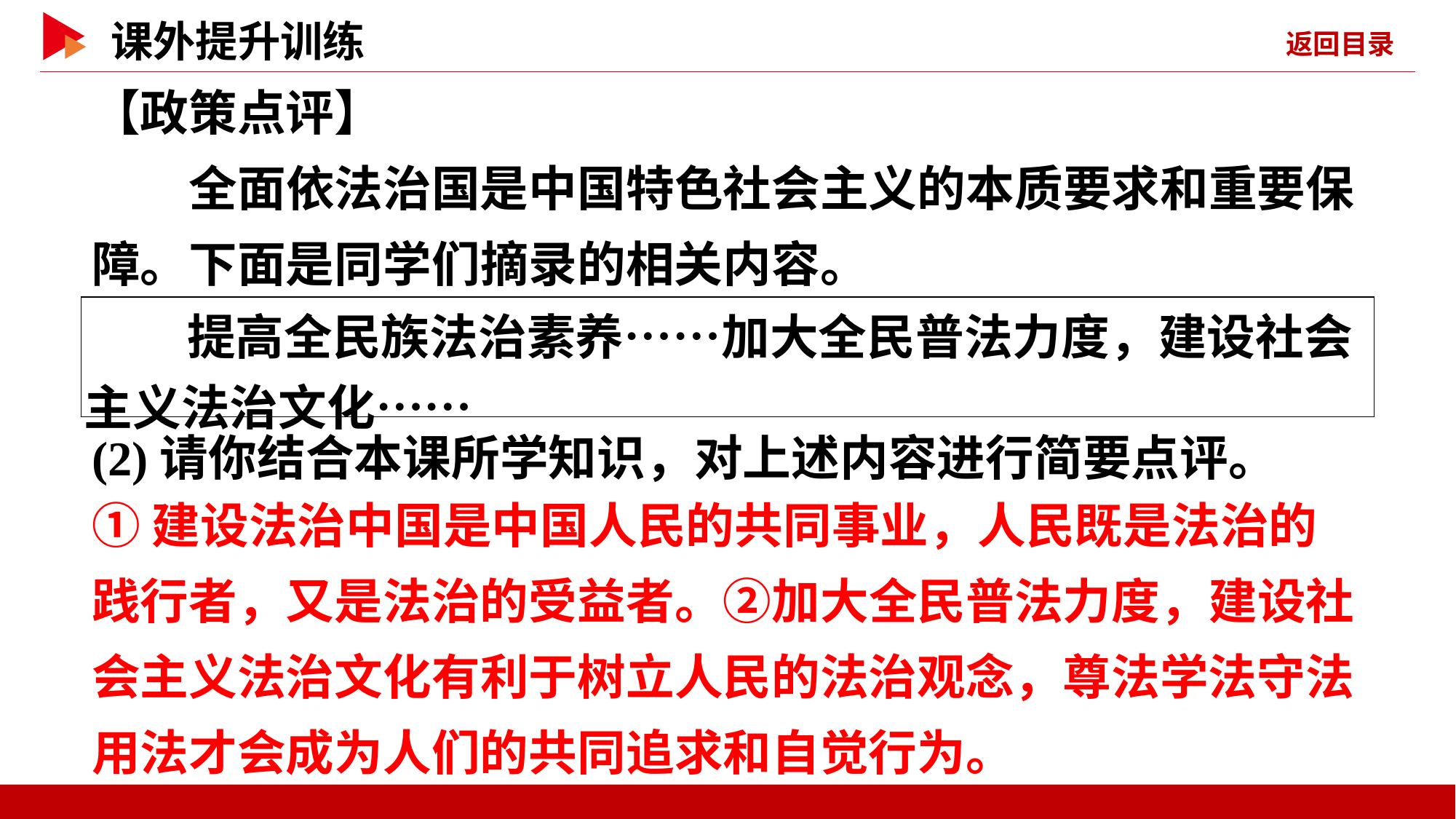

【政策点评】
　　全面依法治国是中国特色社会主义的本质要求和重要保障。下面是同学们摘录的相关内容。
| 提高全民族法治素养……加大全民普法力度，建设社会主义法治文化…… |
| --- |
(2)请你结合本课所学知识，对上述内容进行简要点评。
①建设法治中国是中国人民的共同事业，人民既是法治的践行者，又是法治的受益者。②加大全民普法力度，建设社会主义法治文化有利于树立人民的法治观念，尊法学法守法用法才会成为人们的共同追求和自觉行为。